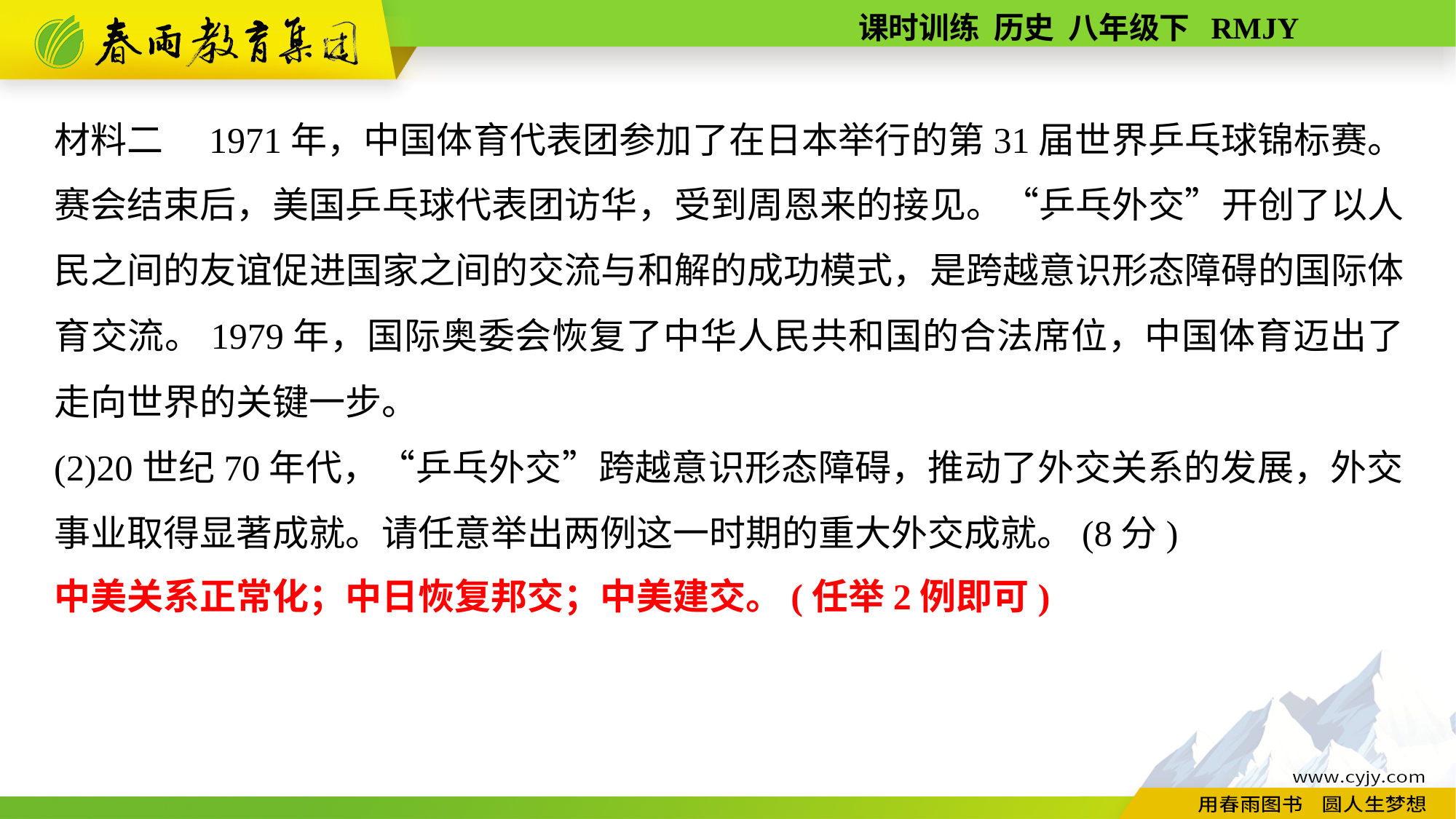

材料二　1971年，中国体育代表团参加了在日本举行的第31届世界乒乓球锦标赛。赛会结束后，美国乒乓球代表团访华，受到周恩来的接见。“乒乓外交”开创了以人民之间的友谊促进国家之间的交流与和解的成功模式，是跨越意识形态障碍的国际体育交流。1979年，国际奥委会恢复了中华人民共和国的合法席位，中国体育迈出了走向世界的关键一步。
(2)20世纪70年代，“乒乓外交”跨越意识形态障碍，推动了外交关系的发展，外交事业取得显著成就。请任意举出两例这一时期的重大外交成就。(8分)
中美关系正常化；中日恢复邦交；中美建交。(任举2例即可)